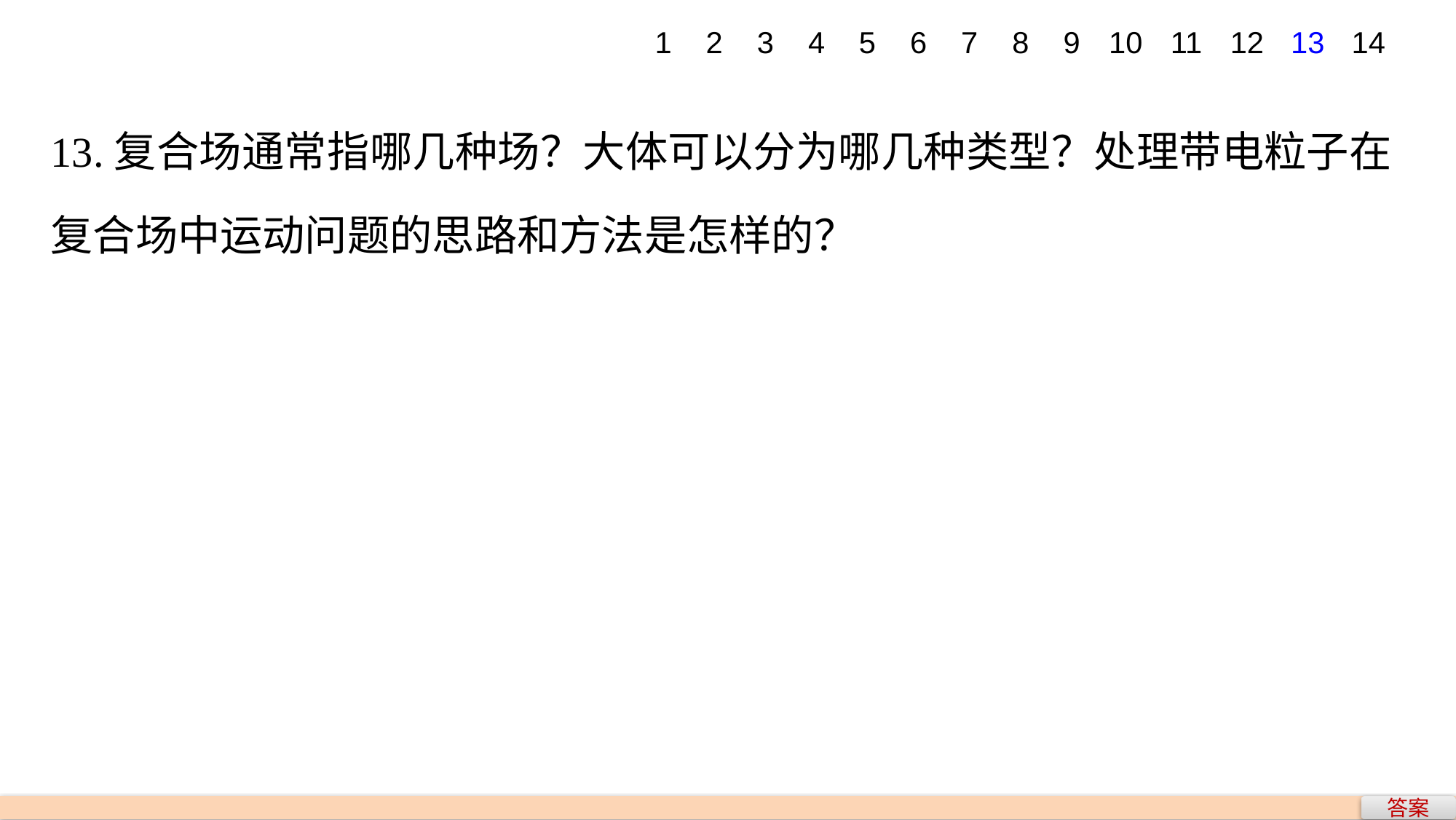

1
2
3
4
5
6
7
8
9
10
11
12
13
14
13.复合场通常指哪几种场？大体可以分为哪几种类型？处理带电粒子在复合场中运动问题的思路和方法是怎样的？

答案